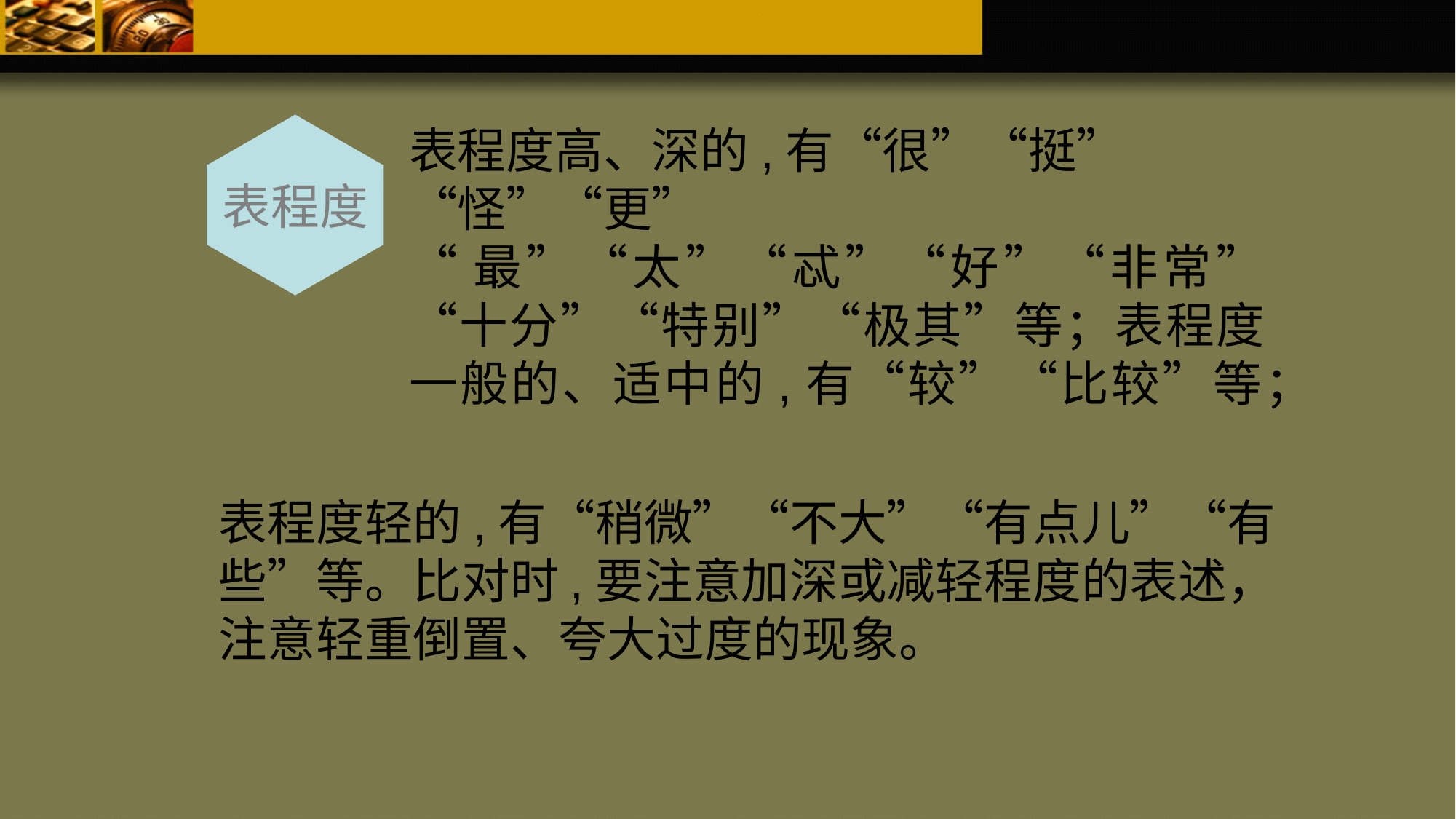

表程度
表程度高、深的,有“很”“挺”“怪”“更”
“最”“太”“忒”“好”“非常”“十分”“特别”“极其”等；表程度一般的、适中的,有“较”“比较”等；

表程度轻的,有“稍微”“不大”“有点儿”“有些”等。比对时,要注意加深或减轻程度的表述，注意轻重倒置、夸大过度的现象。